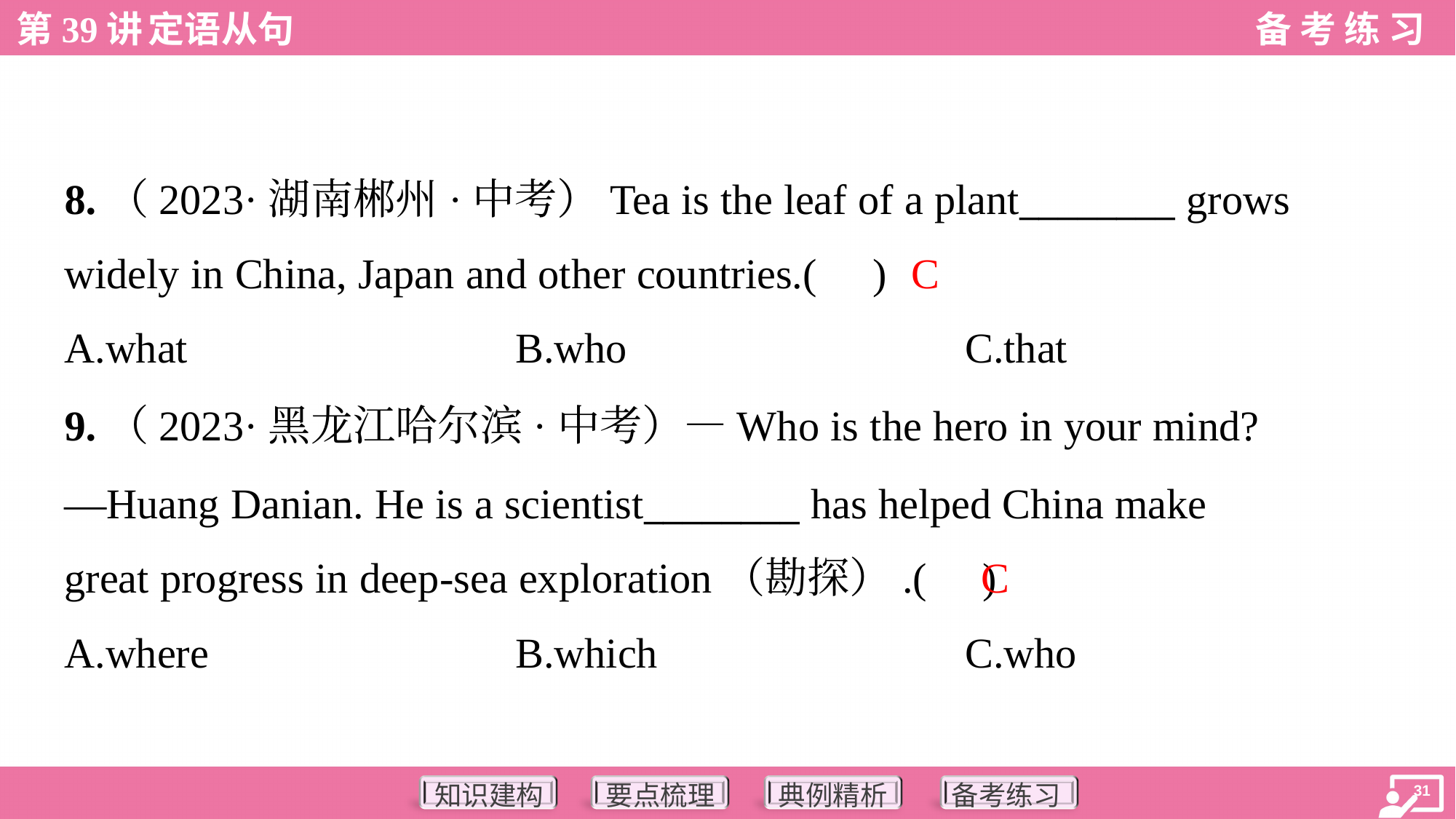

8.（2023·湖南郴州·中考）Tea is the leaf of a plant________ grows
widely in China, Japan and other countries.(     )
C
A.what	B.who	C.that
9.（2023·黑龙江哈尔滨·中考）—Who is the hero in your mind?
—Huang Danian. He is a scientist________ has helped China make
great progress in deep-sea exploration（勘探）.(     )
C
A.where	B.which	C.who